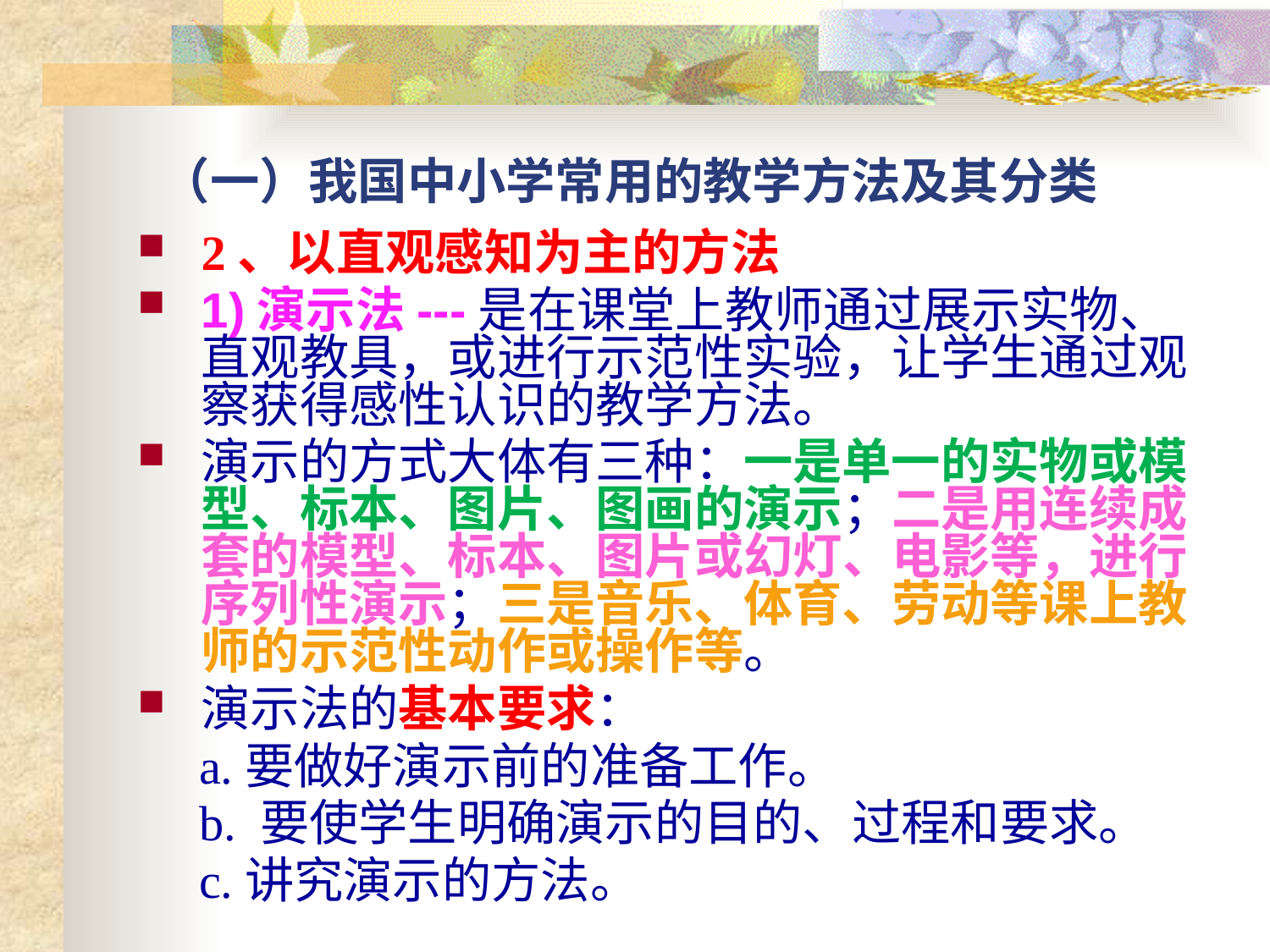

# （一）我国中小学常用的教学方法及其分类
2、以直观感知为主的方法
1)演示法---是在课堂上教师通过展示实物、直观教具，或进行示范性实验，让学生通过观察获得感性认识的教学方法。
演示的方式大体有三种：一是单一的实物或模型、标本、图片、图画的演示；二是用连续成套的模型、标本、图片或幻灯、电影等，进行序列性演示；三是音乐、体育、劳动等课上教师的示范性动作或操作等。
演示法的基本要求：
     a.要做好演示前的准备工作。
     b. 要使学生明确演示的目的、过程和要求。
     c.讲究演示的方法。